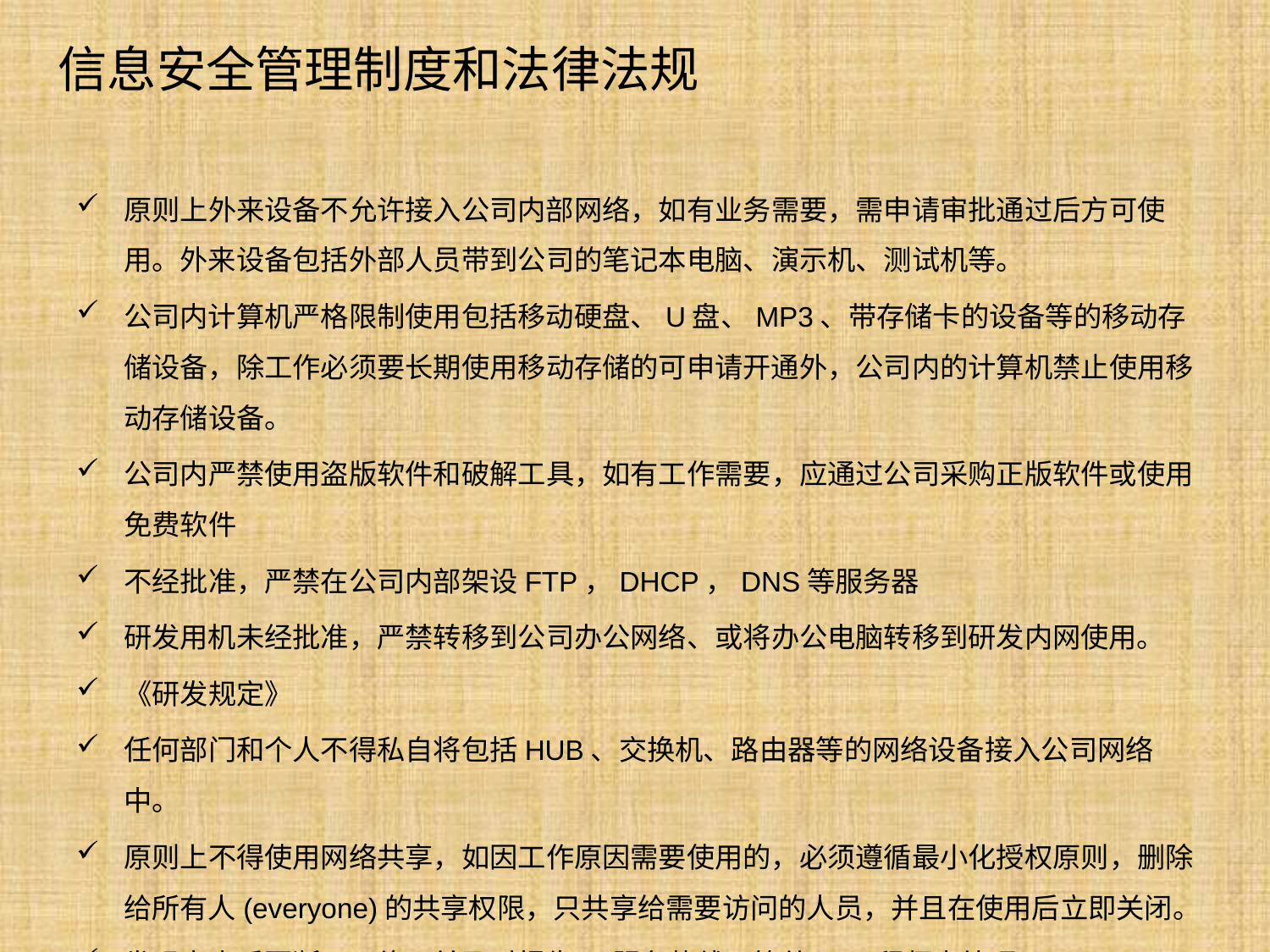

# 信息安全管理制度和法律法规
原则上外来设备不允许接入公司内部网络，如有业务需要，需申请审批通过后方可使用。外来设备包括外部人员带到公司的笔记本电脑、演示机、测试机等。
公司内计算机严格限制使用包括移动硬盘、U盘、MP3、带存储卡的设备等的移动存储设备，除工作必须要长期使用移动存储的可申请开通外，公司内的计算机禁止使用移动存储设备。
公司内严禁使用盗版软件和破解工具，如有工作需要，应通过公司采购正版软件或使用免费软件
不经批准，严禁在公司内部架设FTP，DHCP，DNS等服务器
研发用机未经批准，严禁转移到公司办公网络、或将办公电脑转移到研发内网使用。
《研发规定》
任何部门和个人不得私自将包括HUB、交换机、路由器等的网络设备接入公司网络中。
原则上不得使用网络共享，如因工作原因需要使用的，必须遵循最小化授权原则，删除给所有人(everyone)的共享权限，只共享给需要访问的人员，并且在使用后立即关闭。
发现中毒后要断开网络，并及时报告IT服务热线，等待IT工程师来处理。